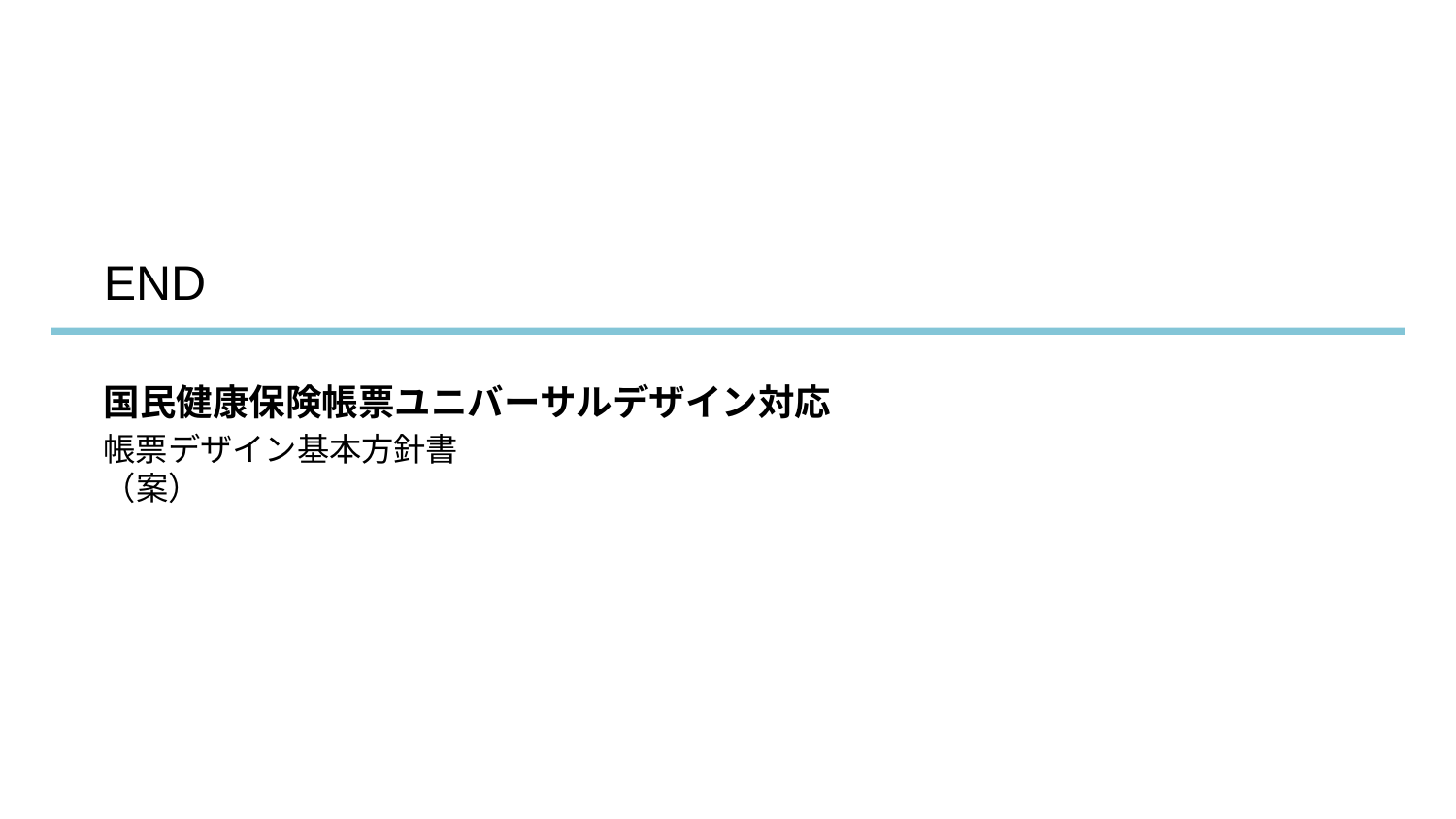

END
国民健康保険帳票ユニバーサルデザイン対応
帳票デザイン基本方針書（案）